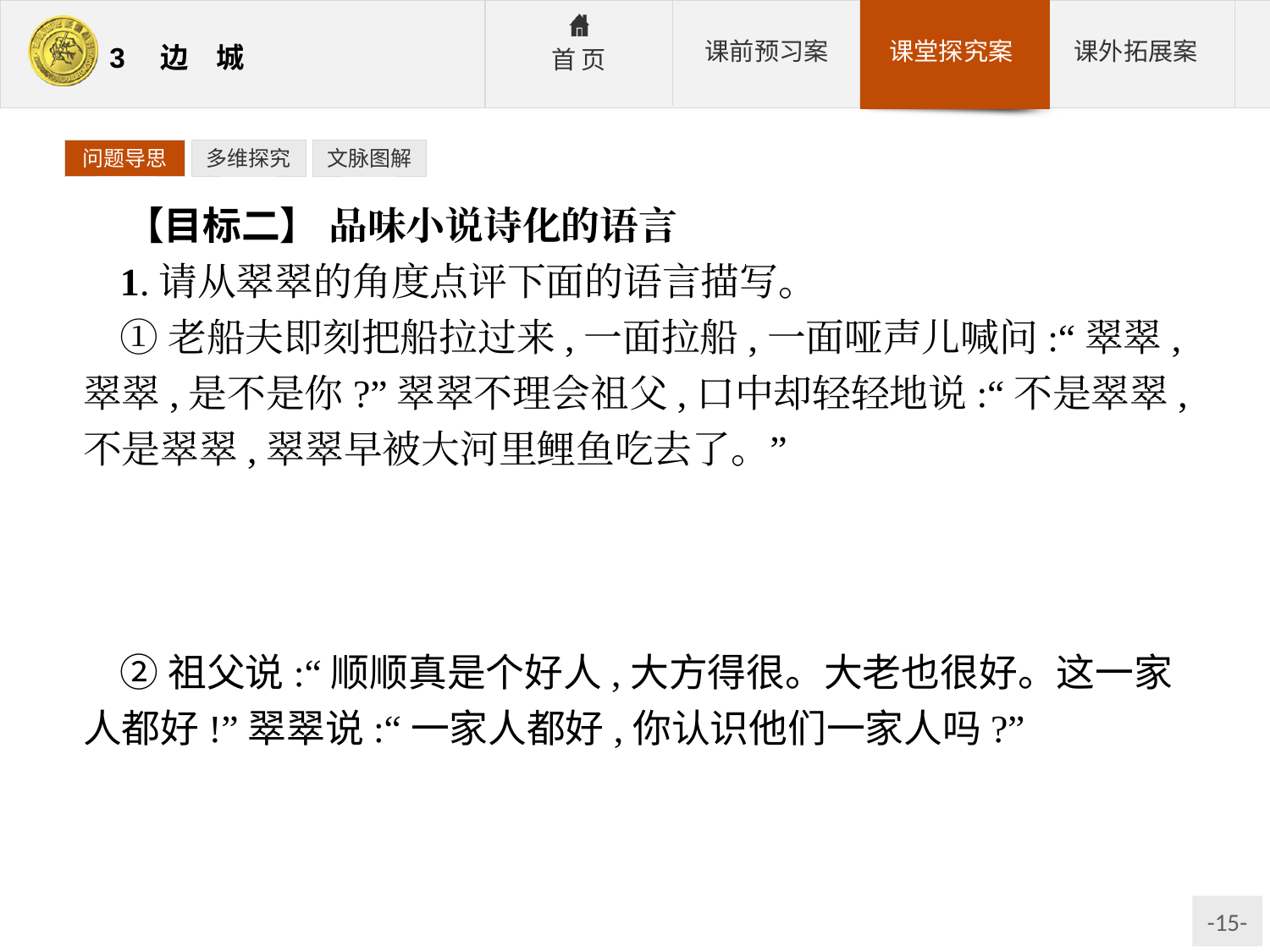

问题导思
多维探究
文脉图解
【目标二】 品味小说诗化的语言
1.请从翠翠的角度点评下面的语言描写。
①老船夫即刻把船拉过来,一面拉船,一面哑声儿喊问:“翠翠,翠翠,是不是你?”翠翠不理会祖父,口中却轻轻地说:“不是翠翠,不是翠翠,翠翠早被大河里鲤鱼吃去了。”
参考答案:翠翠的话中包含着对祖父没有兑现自己诺言的嗔怪,也发泄了自己内心因跟傩送的争吵带来的不快。答语有很浓厚的小孩子气,写出了她的单纯可爱。
②祖父说:“顺顺真是个好人,大方得很。大老也很好。这一家人都好!”翠翠说:“一家人都好,你认识他们一家人吗?”
参考答案:翠翠因爷爷不明白自己的心思称赞大老而不满,她在想二老,言语中透露出翠翠对爷爷的嗔怪,也包含着翠翠对自己未来幸福生活的朦胧憧憬。